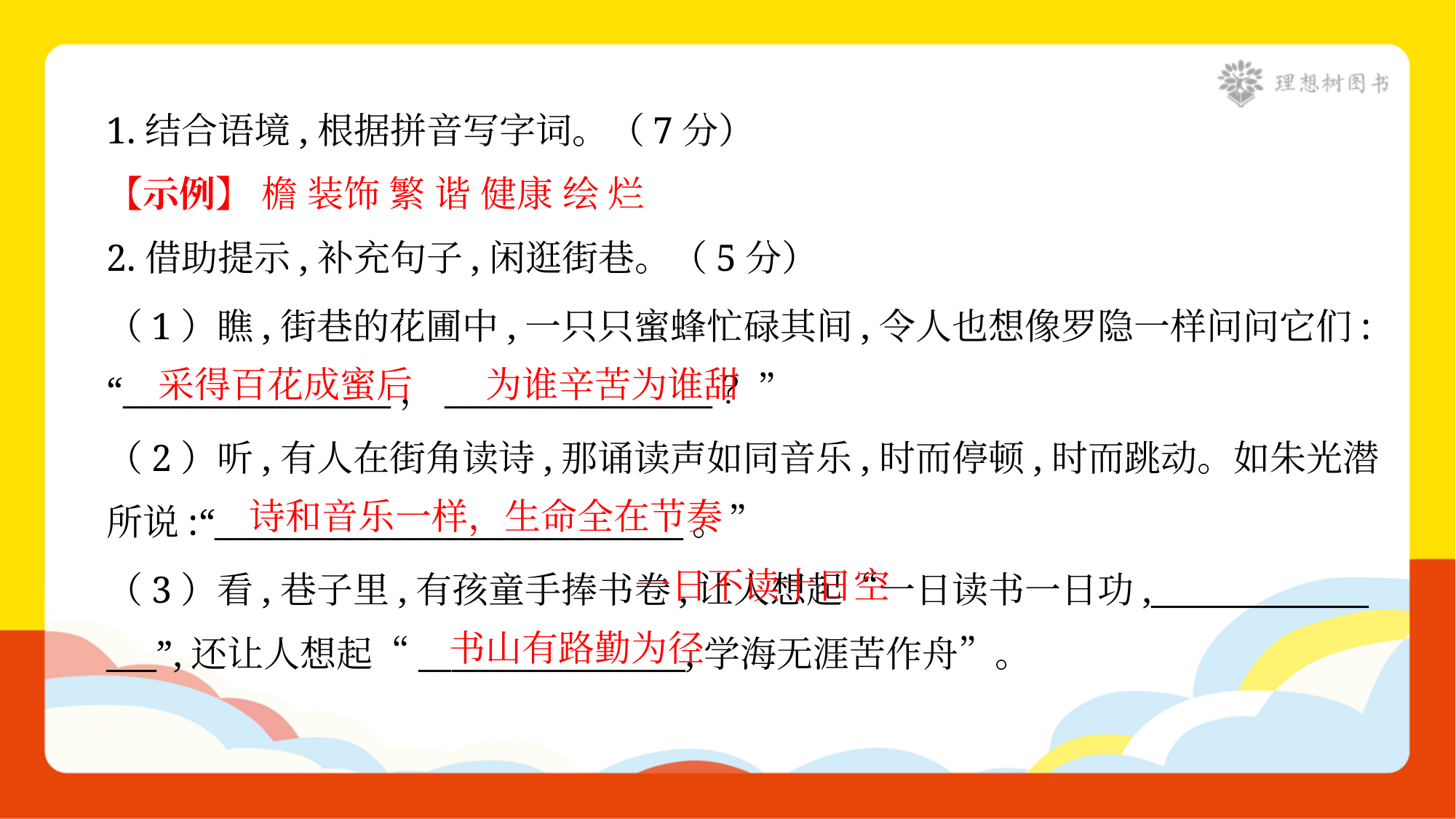

1.结合语境,根据拼音写字词。（7分）
【示例】 檐 装饰 繁 谐 健康 绘 烂
2.借助提示,补充句子,闲逛街巷。（5分）
（1）瞧,街巷的花圃中,一只只蜜蜂忙碌其间,令人也想像罗隐一样问问它们:
“________________，________________？”
采得百花成蜜后
为谁辛苦为谁甜
（2）听,有人在街角读诗,那诵读声如同音乐,时而停顿,时而跳动。如朱光潜
所说:“____________________________。”
诗和音乐一样，生命全在节奏
                                                        一日不读十日空
（3）看,巷子里,有孩童手捧书卷,让人想起“一日读书一日功,_____________
___”,还让人想起“________________,学海无涯苦作舟”。
书山有路勤为径